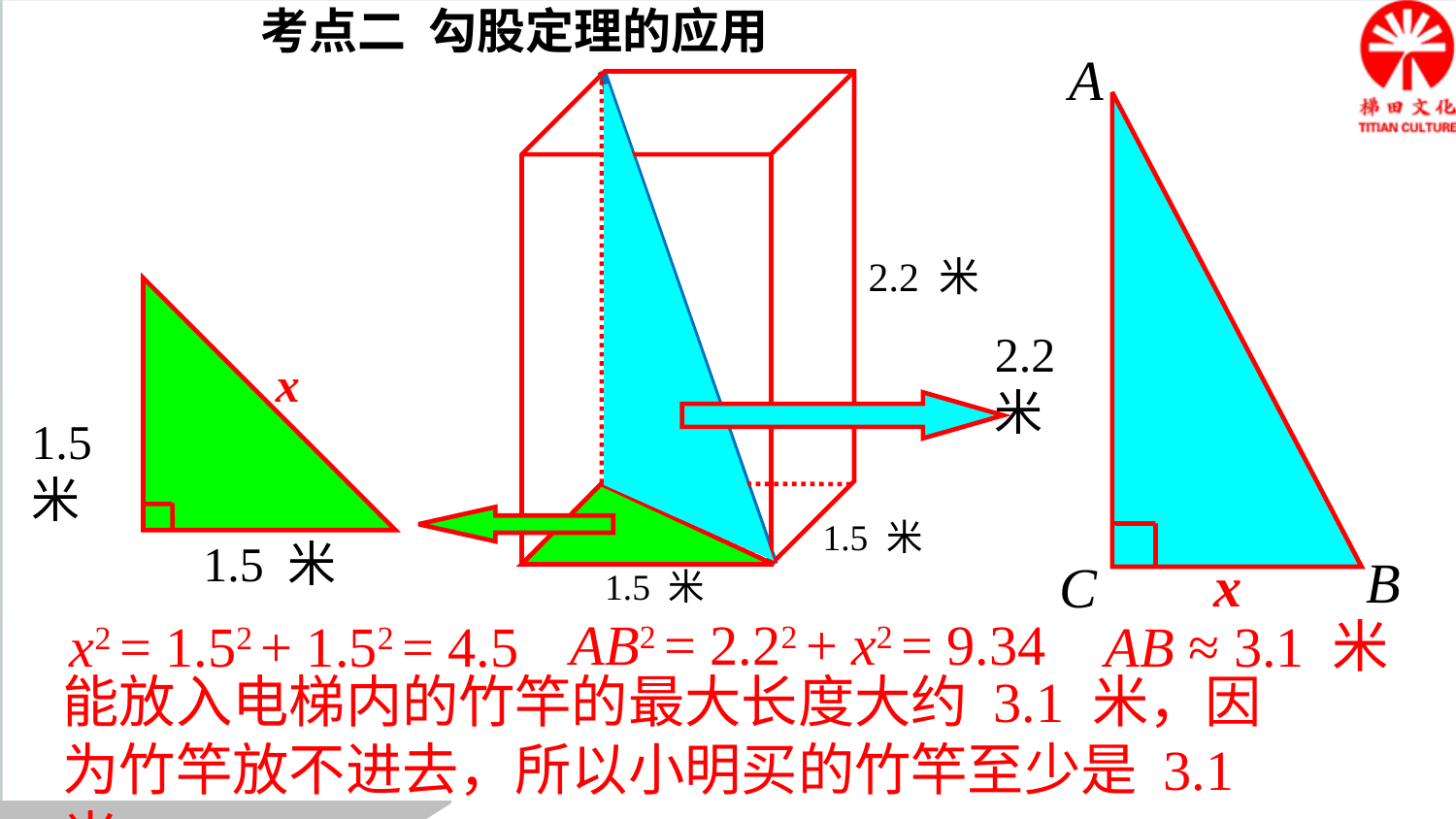

考点二  勾股定理的应用
A

2.2米

B
x
C

2.2 米

1.5 米
1.5 米

1.5米
1.5 米

x

AB2 = 2.22 + x2 = 9.34
AB ≈ 3.1 米
x2 = 1.52 + 1.52 = 4.5
能放入电梯内的竹竿的最大长度大约 3.1 米，因为竹竿放不进去，所以小明买的竹竿至少是 3.1 米.